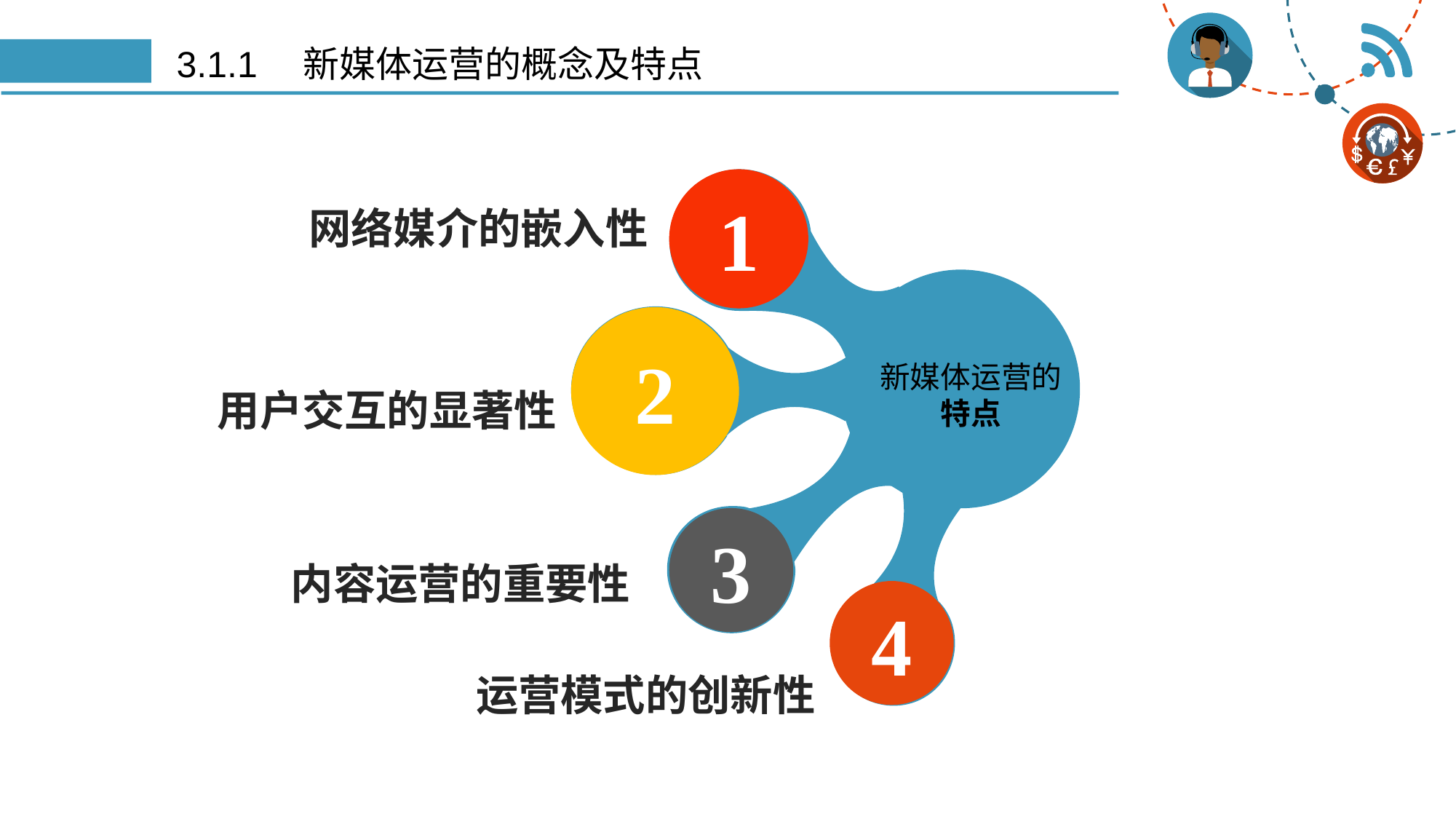

# 3.1.1　新媒体运营的概念及特点

1
2
新媒体运营的特点
3
4
网络媒介的嵌入性
用户交互的显著性
内容运营的重要性
运营模式的创新性